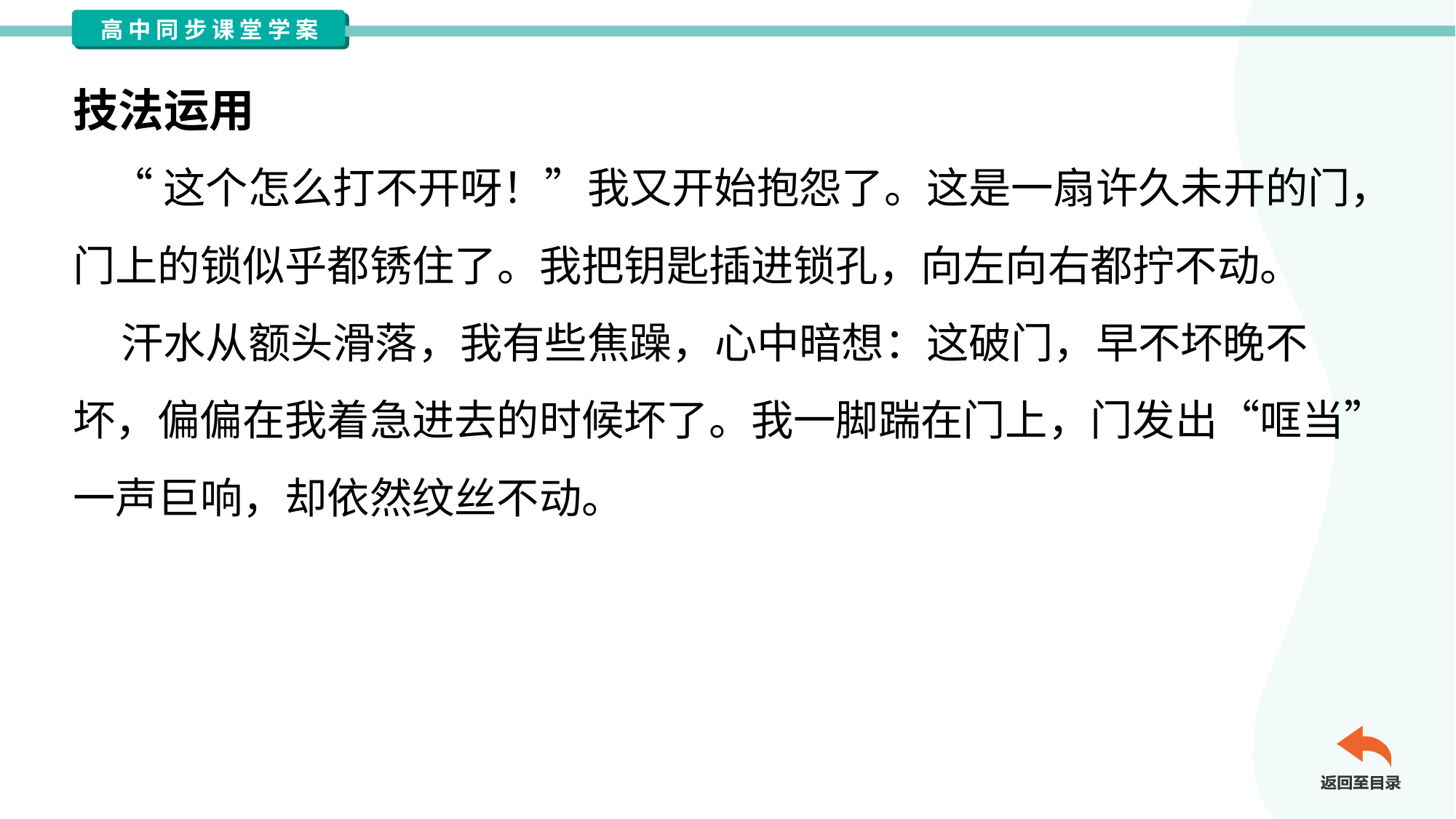

技法运用
    “这个怎么打不开呀！”我又开始抱怨了。这是一扇许久未开的门，
门上的锁似乎都锈住了。我把钥匙插进锁孔，向左向右都拧不动。
    汗水从额头滑落，我有些焦躁，心中暗想：这破门，早不坏晚不
坏，偏偏在我着急进去的时候坏了。我一脚踹在门上，门发出“哐当”
一声巨响，却依然纹丝不动。